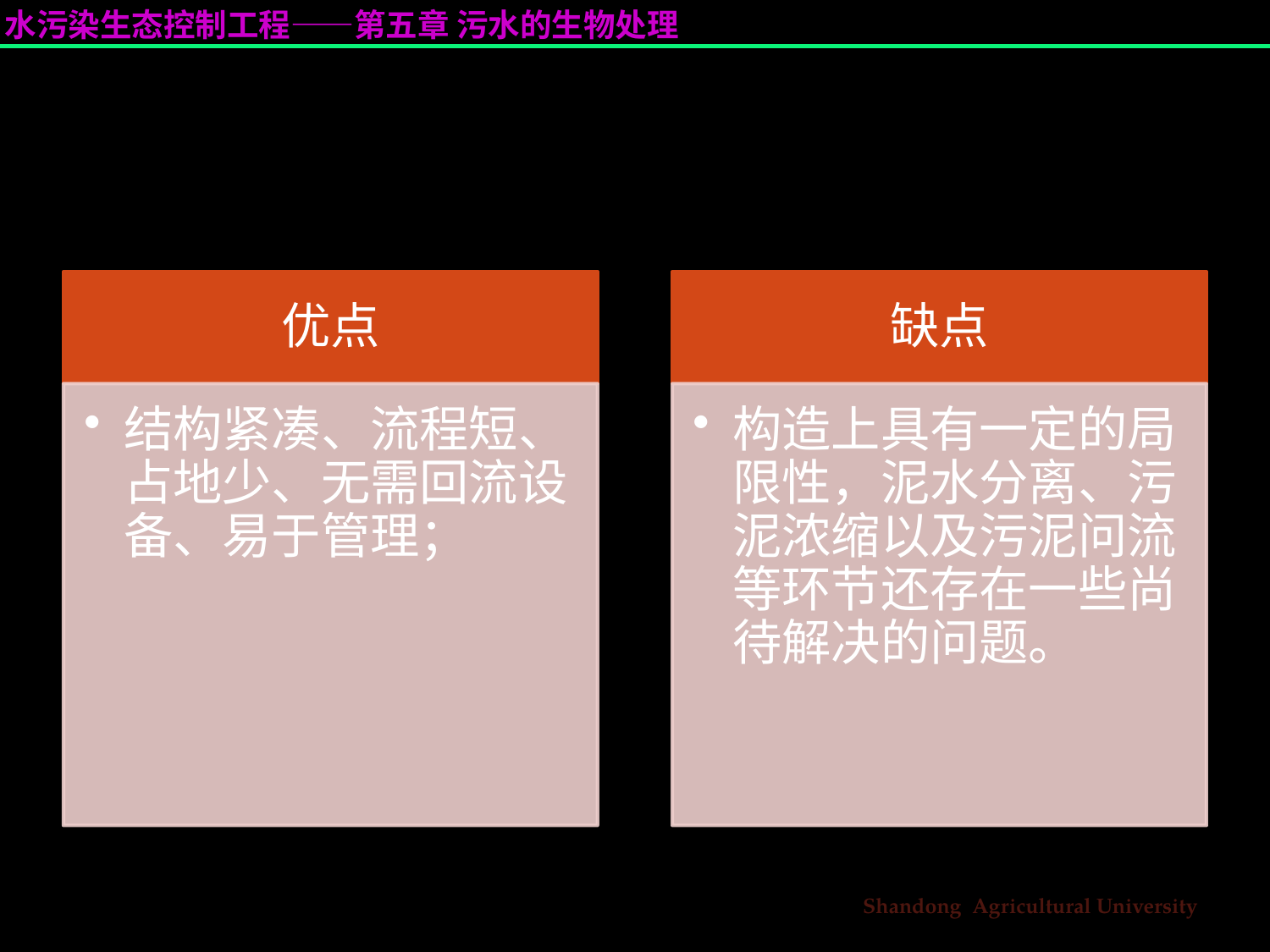

#
优点
结构紧凑、流程短、占地少、无需回流设备、易于管理；
缺点
构造上具有一定的局限性，泥水分离、污泥浓缩以及污泥问流等环节还存在一些尚待解决的问题。